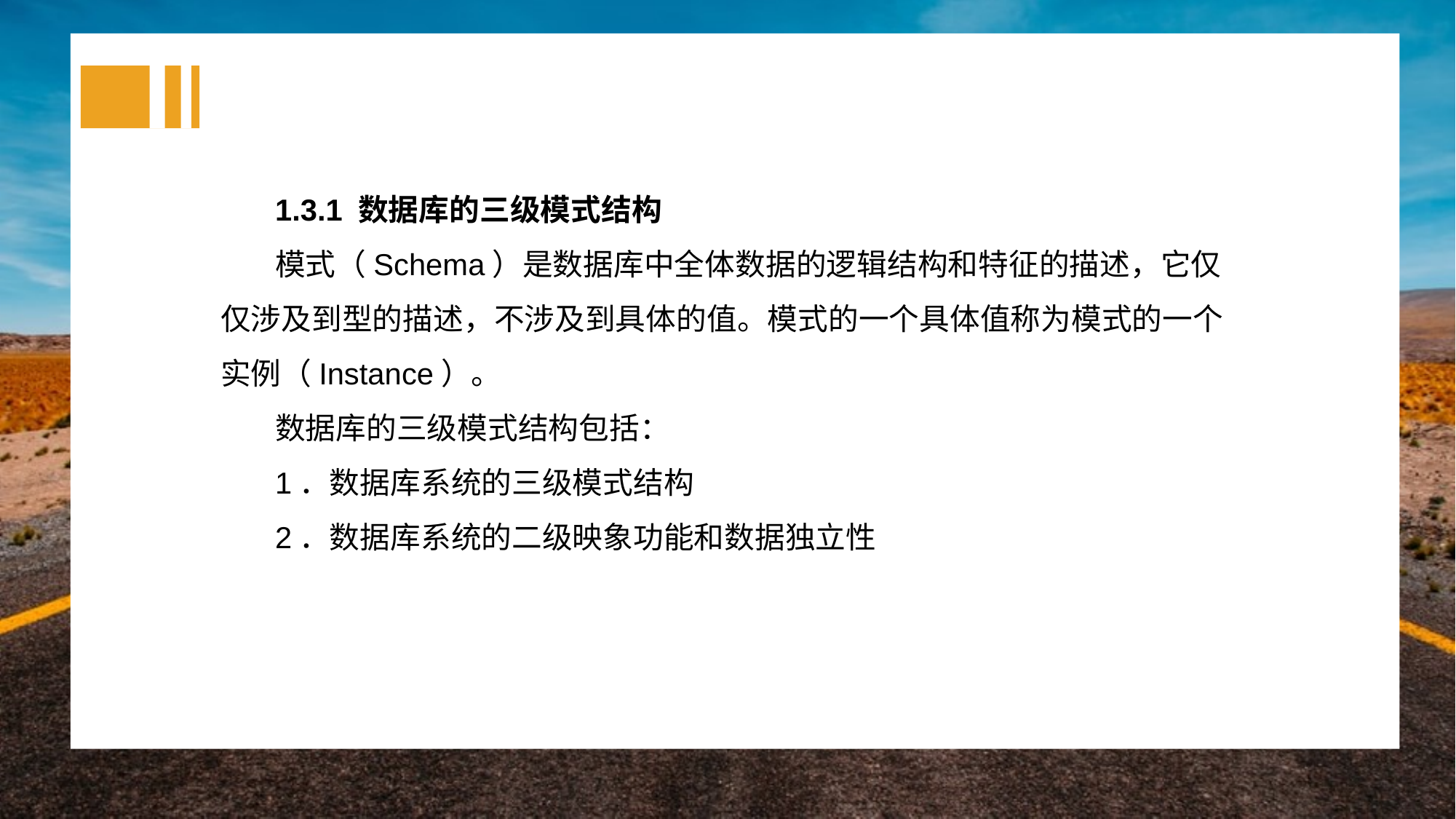

1.3.1 数据库的三级模式结构
模式（Schema）是数据库中全体数据的逻辑结构和特征的描述，它仅仅涉及到型的描述，不涉及到具体的值。模式的一个具体值称为模式的一个实例（Instance）。
数据库的三级模式结构包括：
1．数据库系统的三级模式结构
2．数据库系统的二级映象功能和数据独立性